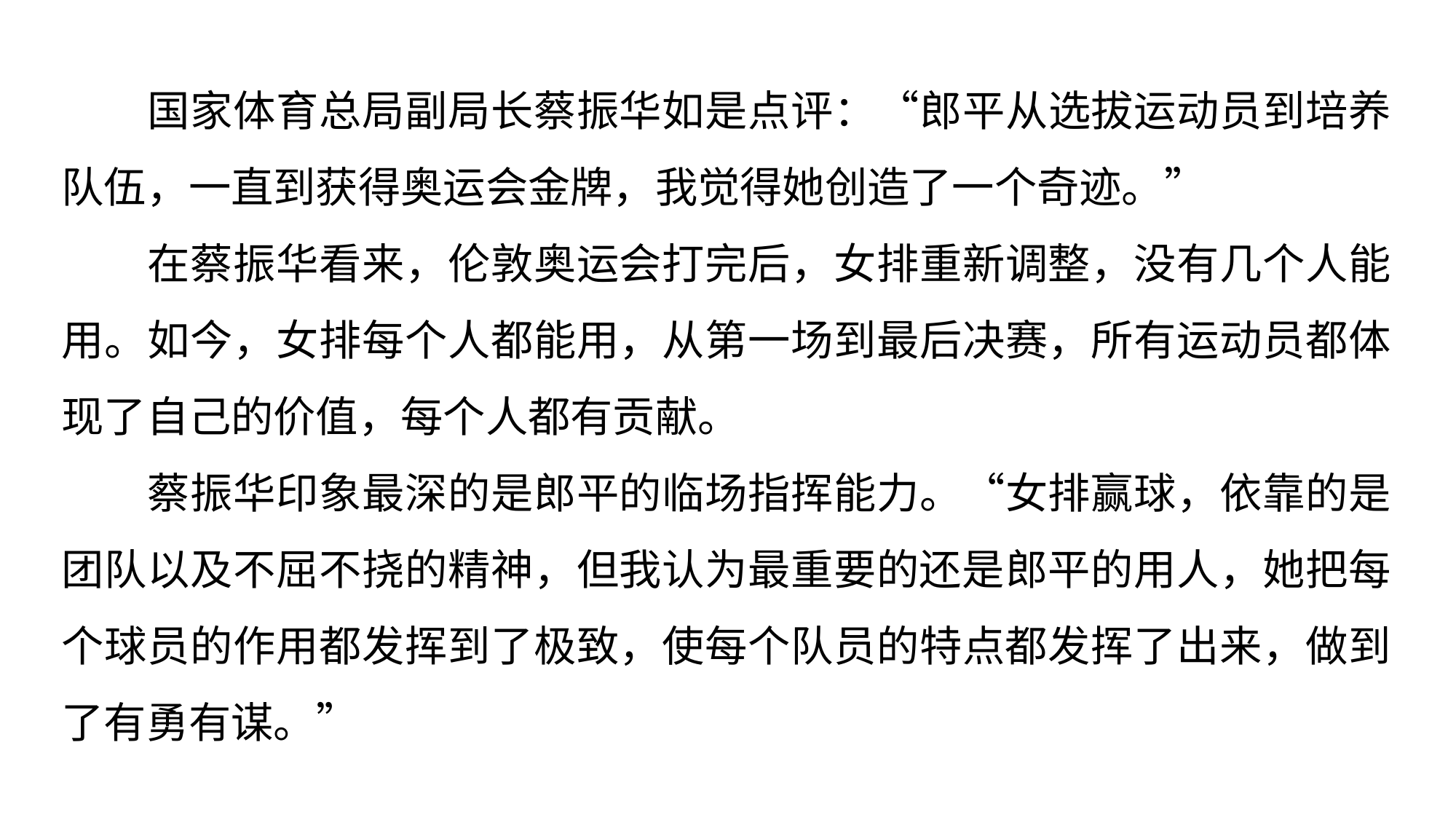

国家体育总局副局长蔡振华如是点评：“郎平从选拔运动员到培养队伍，一直到获得奥运会金牌，我觉得她创造了一个奇迹。”
在蔡振华看来，伦敦奥运会打完后，女排重新调整，没有几个人能用。如今，女排每个人都能用，从第一场到最后决赛，所有运动员都体现了自己的价值，每个人都有贡献。
蔡振华印象最深的是郎平的临场指挥能力。“女排赢球，依靠的是团队以及不屈不挠的精神，但我认为最重要的还是郎平的用人，她把每个球员的作用都发挥到了极致，使每个队员的特点都发挥了出来，做到了有勇有谋。”